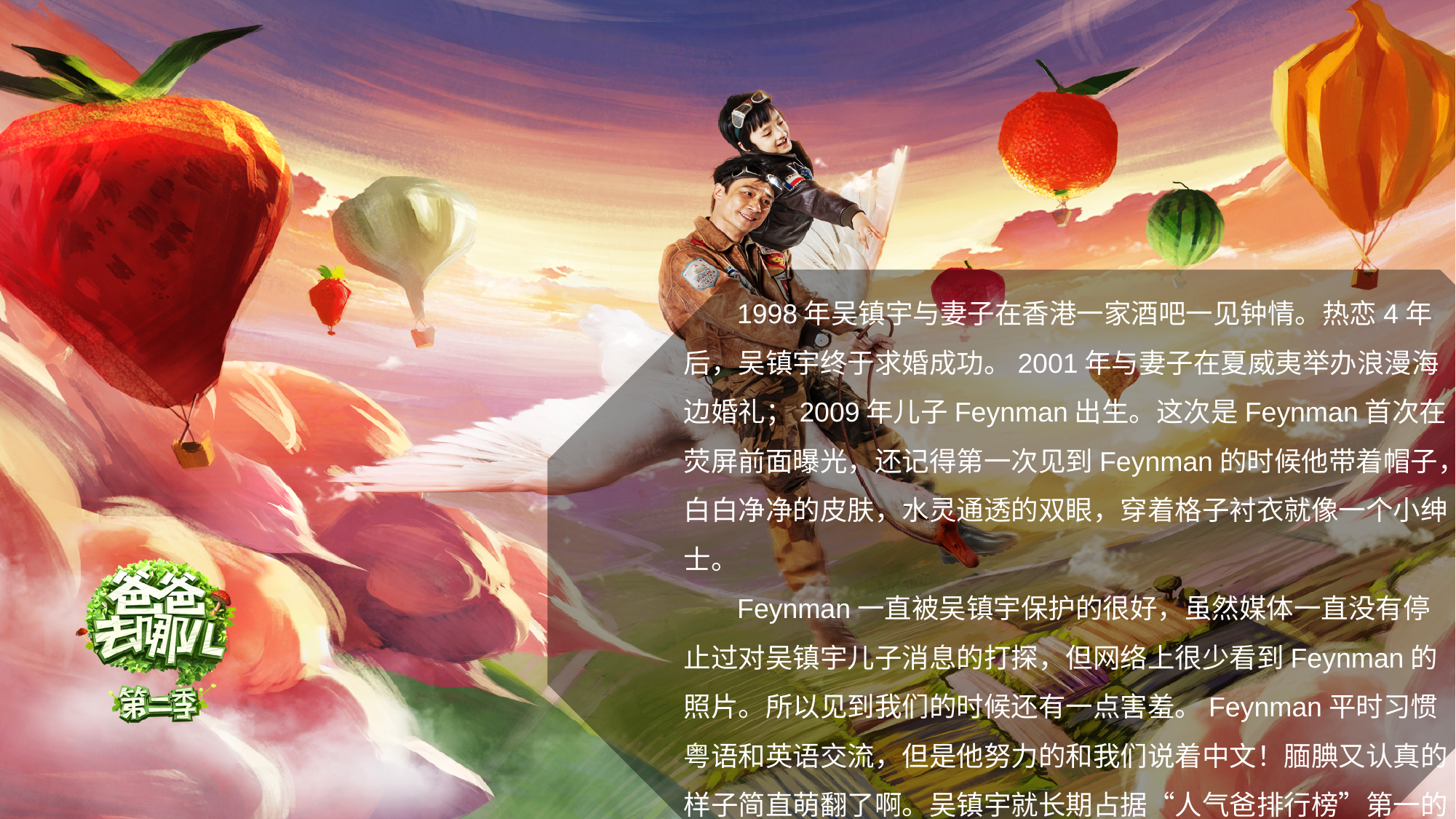

1998年吴镇宇与妻子在香港一家酒吧一见钟情。热恋4年后，吴镇宇终于求婚成功。2001年与妻子在夏威夷举办浪漫海边婚礼；2009年儿子Feynman出生。这次是Feynman首次在荧屏前面曝光，还记得第一次见到Feynman的时候他带着帽子，白白净净的皮肤，水灵通透的双眼，穿着格子衬衣就像一个小绅士。
       Feynman一直被吴镇宇保护的很好，虽然媒体一直没有停止过对吴镇宇儿子消息的打探，但网络上很少看到Feynman的照片。所以见到我们的时候还有一点害羞。Feynman平时习惯粤语和英语交流，但是他努力的和我们说着中文！腼腆又认真的样子简直萌翻了啊。吴镇宇就长期占据“人气爸排行榜”第一的位置，直到第七期依然坚挺 。